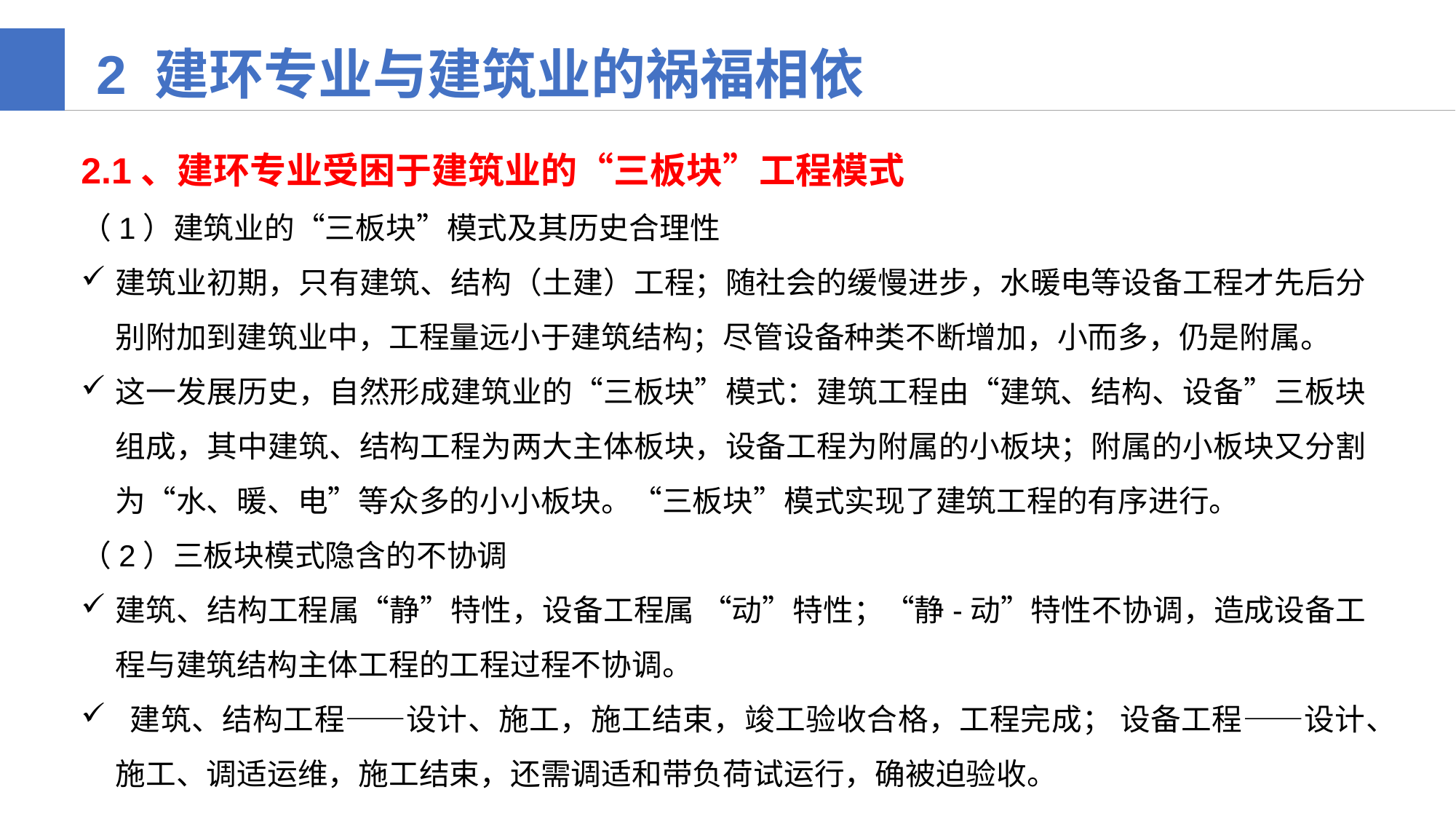

2 建环专业与建筑业的祸福相依

2.1、建环专业受困于建筑业的“三板块”工程模式
（1）建筑业的“三板块”模式及其历史合理性
建筑业初期，只有建筑、结构（土建）工程；随社会的缓慢进步，水暖电等设备工程才先后分别附加到建筑业中，工程量远小于建筑结构；尽管设备种类不断增加，小而多，仍是附属。
这一发展历史，自然形成建筑业的“三板块”模式：建筑工程由“建筑、结构、设备”三板块组成，其中建筑、结构工程为两大主体板块，设备工程为附属的小板块；附属的小板块又分割为“水、暖、电”等众多的小小板块。“三板块”模式实现了建筑工程的有序进行。
（2）三板块模式隐含的不协调
建筑、结构工程属“静”特性，设备工程属 “动”特性；“静-动”特性不协调，造成设备工程与建筑结构主体工程的工程过程不协调。
 建筑、结构工程——设计、施工，施工结束，竣工验收合格，工程完成； 设备工程——设计、施工、调适运维，施工结束，还需调适和带负荷试运行，确被迫验收。